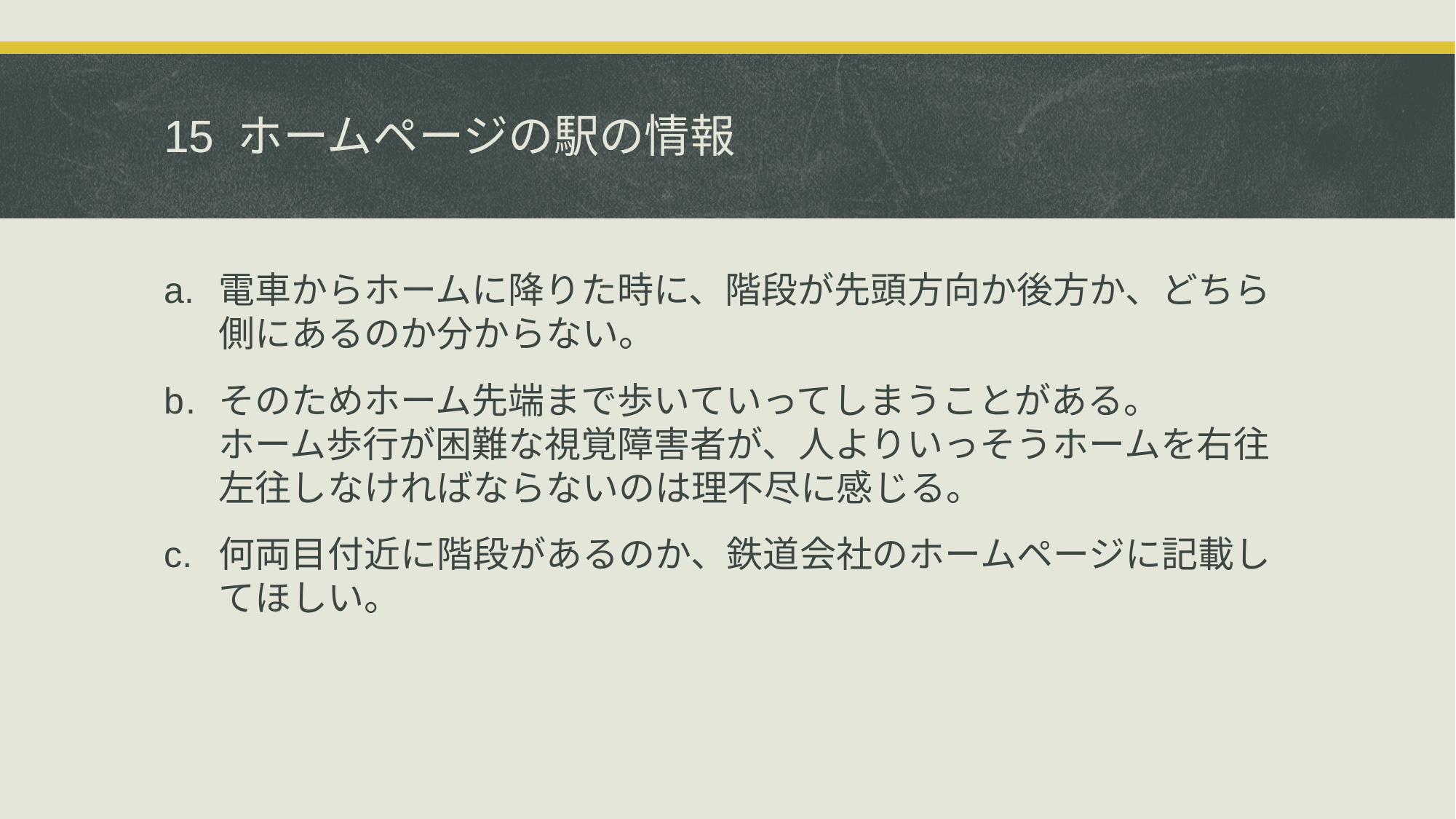

# 15 ホームページの駅の情報
電車からホームに降りた時に、階段が先頭方向か後方か、どちら側にあるのか分からない。
そのためホーム先端まで歩いていってしまうことがある。
ホーム歩行が困難な視覚障害者が、人よりいっそうホームを右往左往しなければならないのは理不尽に感じる。
何両目付近に階段があるのか、鉄道会社のホームページに記載してほしい。